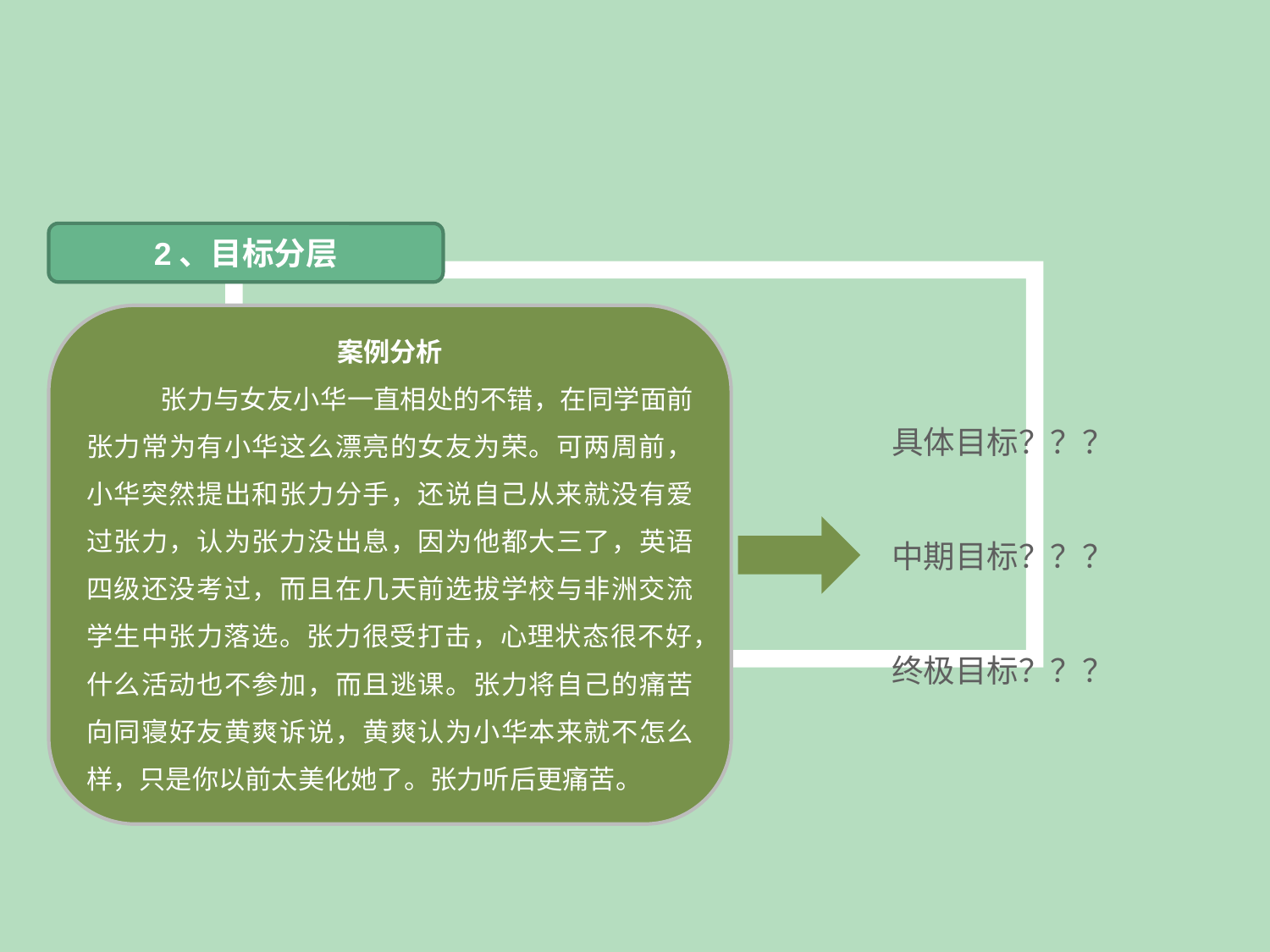

2、目标分层
案例分析
           张力与女友小华一直相处的不错，在同学面前张力常为有小华这么漂亮的女友为荣。可两周前，小华突然提出和张力分手，还说自己从来就没有爱过张力，认为张力没出息，因为他都大三了，英语四级还没考过，而且在几天前选拔学校与非洲交流学生中张力落选。张力很受打击，心理状态很不好，什么活动也不参加，而且逃课。张力将自己的痛苦向同寝好友黄爽诉说，黄爽认为小华本来就不怎么样，只是你以前太美化她了。张力听后更痛苦。
具体目标？？？

中期目标？？？

终极目标？？？